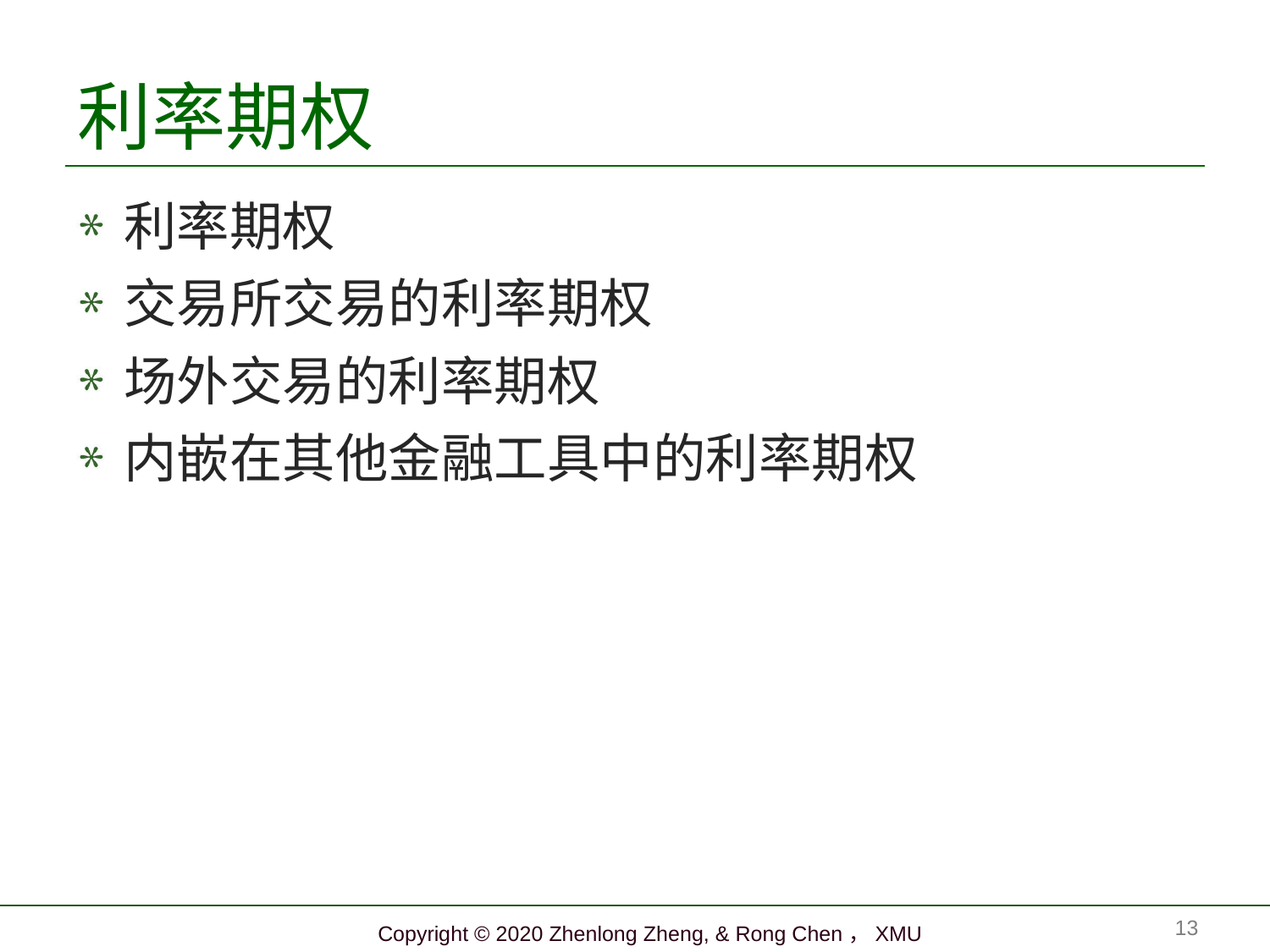

# 利率期权
利率期权
交易所交易的利率期权
场外交易的利率期权
内嵌在其他金融工具中的利率期权

13